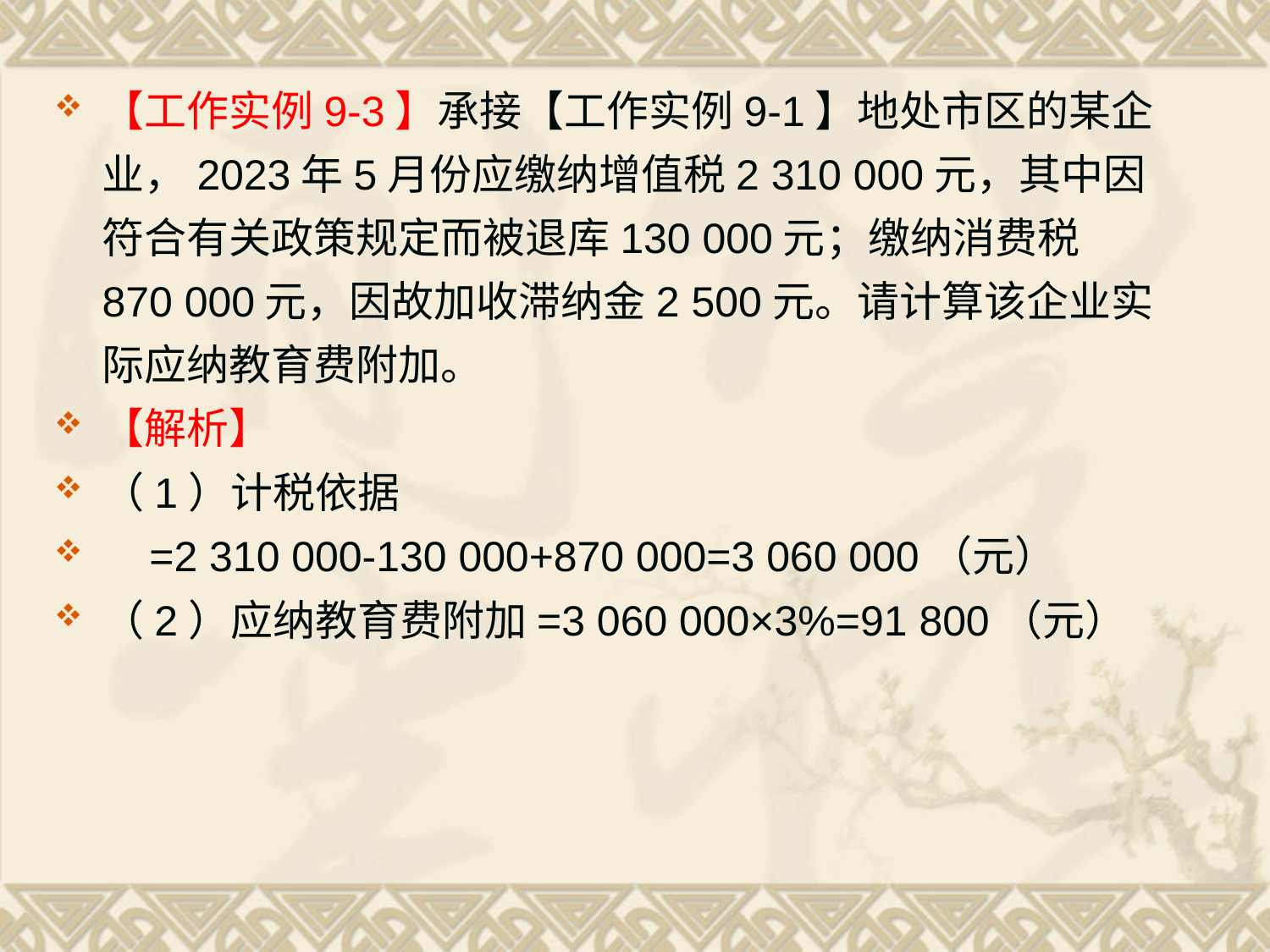

【工作实例9-3】承接【工作实例9-1】地处市区的某企业，2023年5月份应缴纳增值税2 310 000元，其中因符合有关政策规定而被退库130 000元；缴纳消费税870 000元，因故加收滞纳金2 500元。请计算该企业实际应纳教育费附加。
【解析】
（1）计税依据
    =2 310 000-130 000+870 000=3 060 000（元）
（2）应纳教育费附加=3 060 000×3%=91 800（元）
#